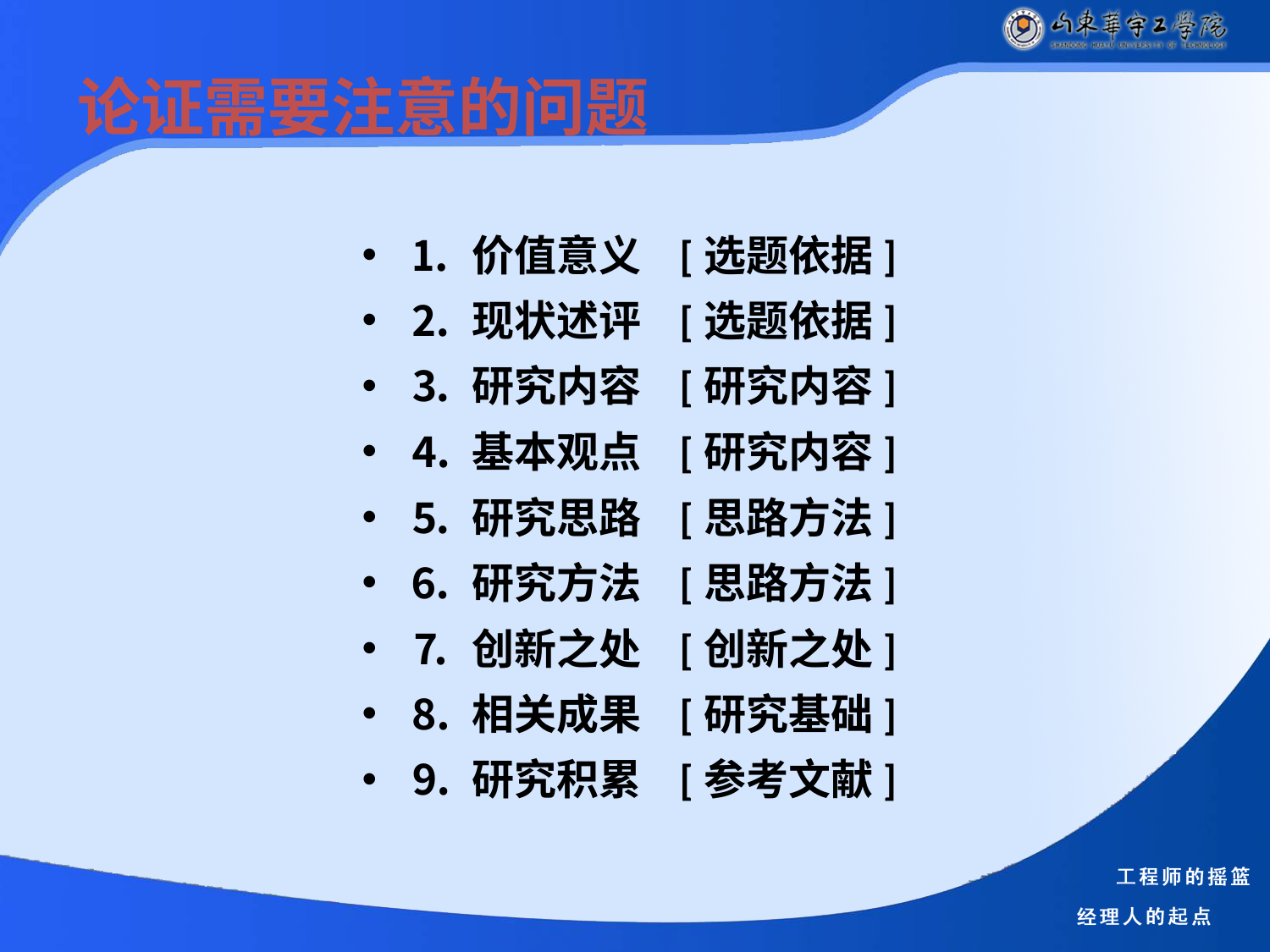

# 论证需要注意的问题
⒈ 价值意义   [选题依据]
⒉ 现状述评   [选题依据]
⒊ 研究内容   [研究内容]
⒋ 基本观点   [研究内容]
⒌ 研究思路   [思路方法]
⒍ 研究方法   [思路方法]
⒎ 创新之处   [创新之处]
⒏ 相关成果   [研究基础]
⒐ 研究积累   [参考文献]